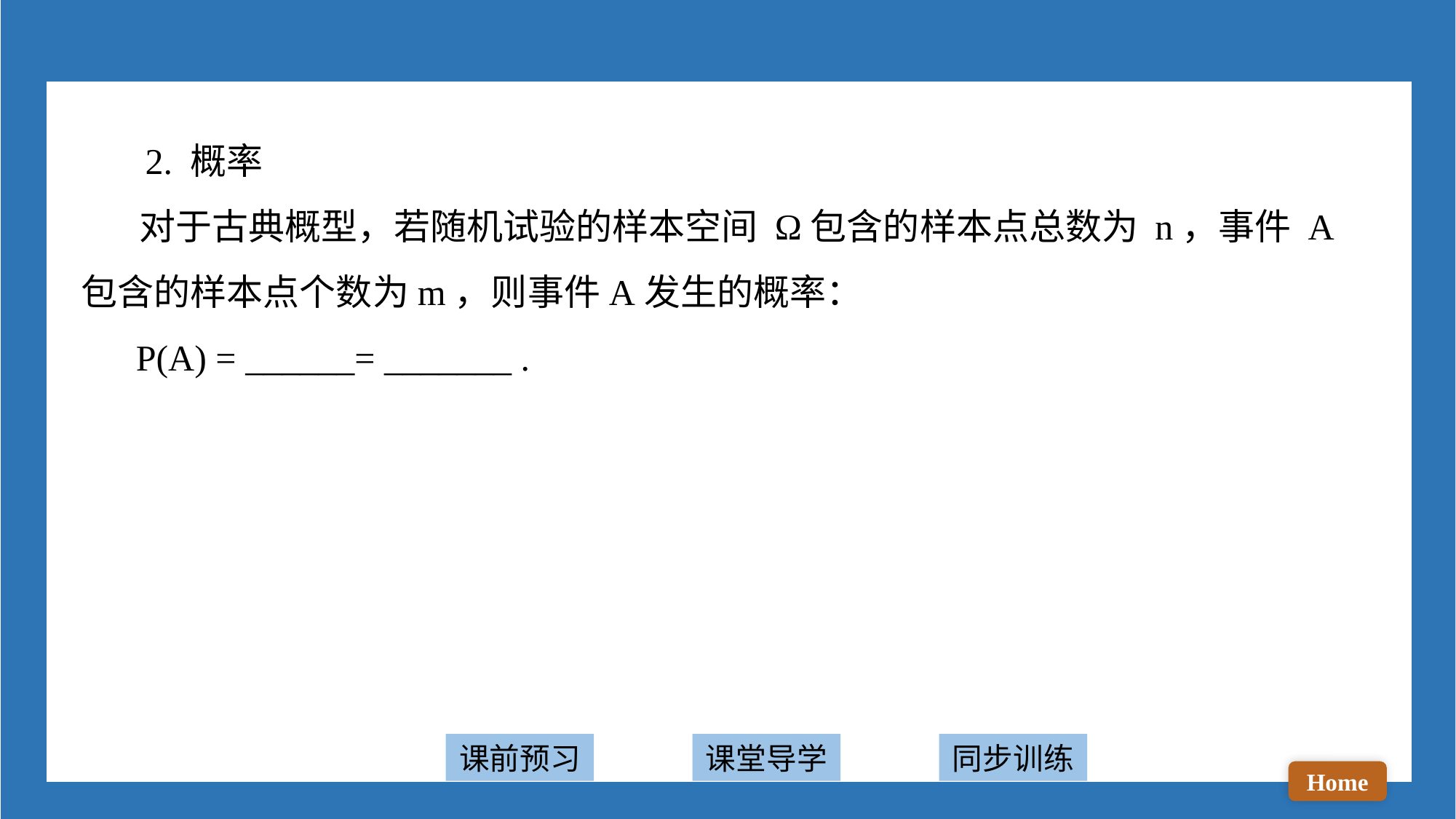

2. 概率
      对于古典概型，若随机试验的样本空间 Ω包含的样本点总数为 n，事件 A包含的样本点个数为m，则事件A发生的概率：
      P(A) = ______= _______ .